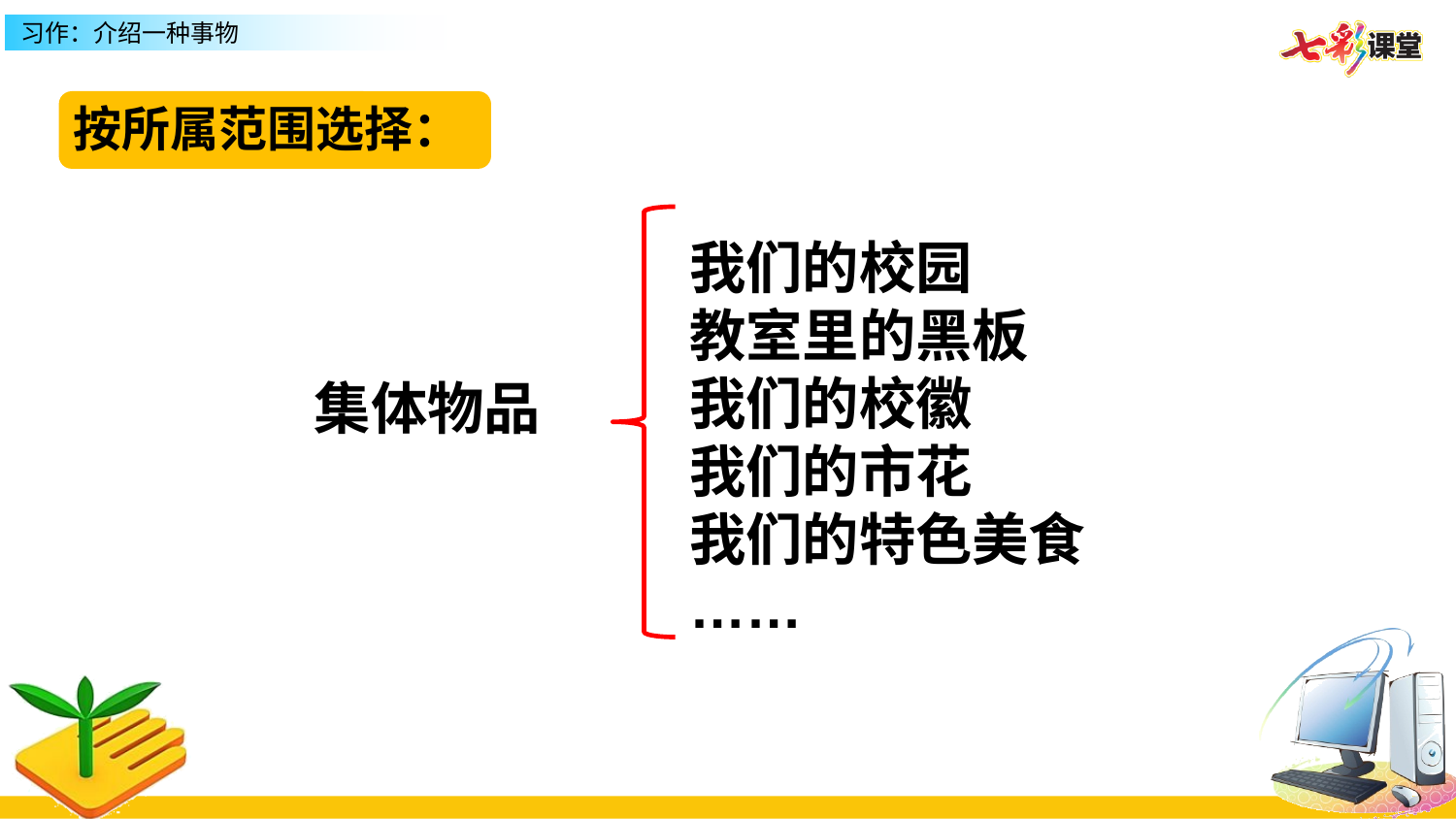

按所属范围选择：

我们的校园
教室里的黑板
我们的校徽
我们的市花
我们的特色美食
……
集体物品